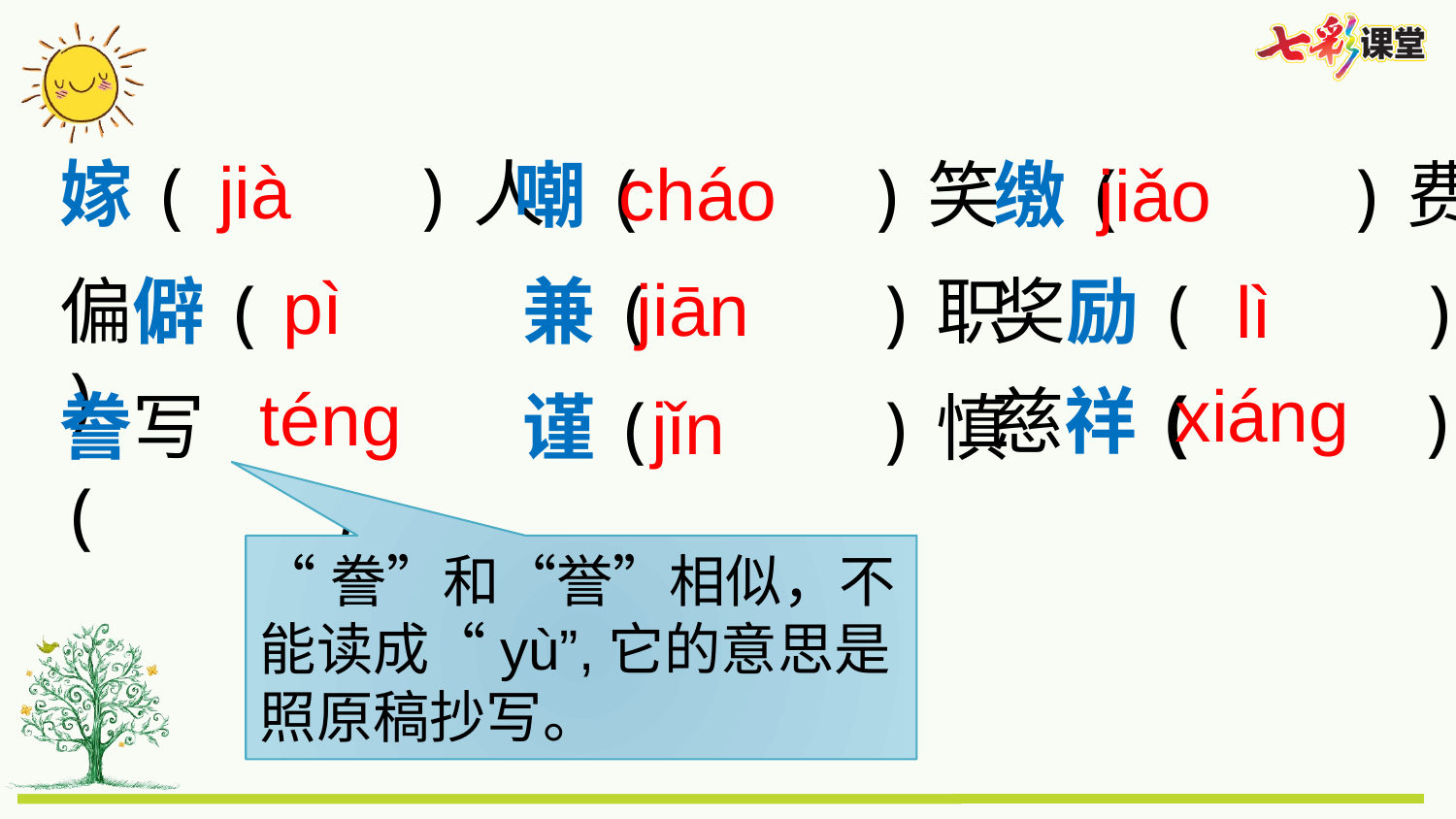

jià
cháo
嫁(     )人
嘲(     )笑
缴(     )费
jiǎo
pì
jiān
偏僻(     )
兼(     )职
奖励(     )
lì
xiáng
téng
慈祥(     )
誊写(     )
谨(     )慎
jǐn
“誊”和“誉”相似，不能读成“yù”,它的意思是照原稿抄写。